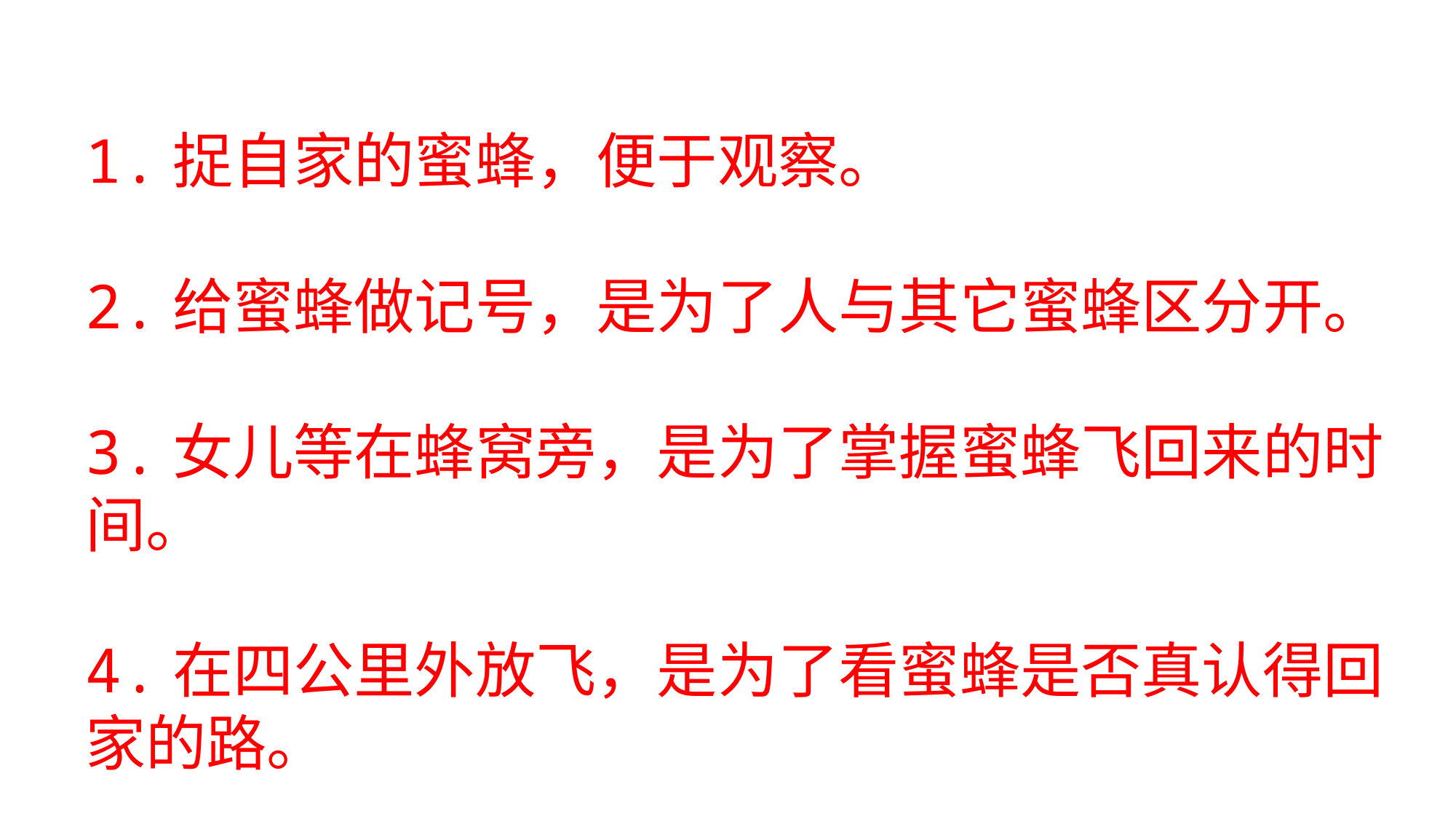

1.捉自家的蜜蜂，便于观察。

2.给蜜蜂做记号，是为了人与其它蜜蜂区分开。

3.女儿等在蜂窝旁，是为了掌握蜜蜂飞回来的时间。

4.在四公里外放飞，是为了看蜜蜂是否真认得回家的路。